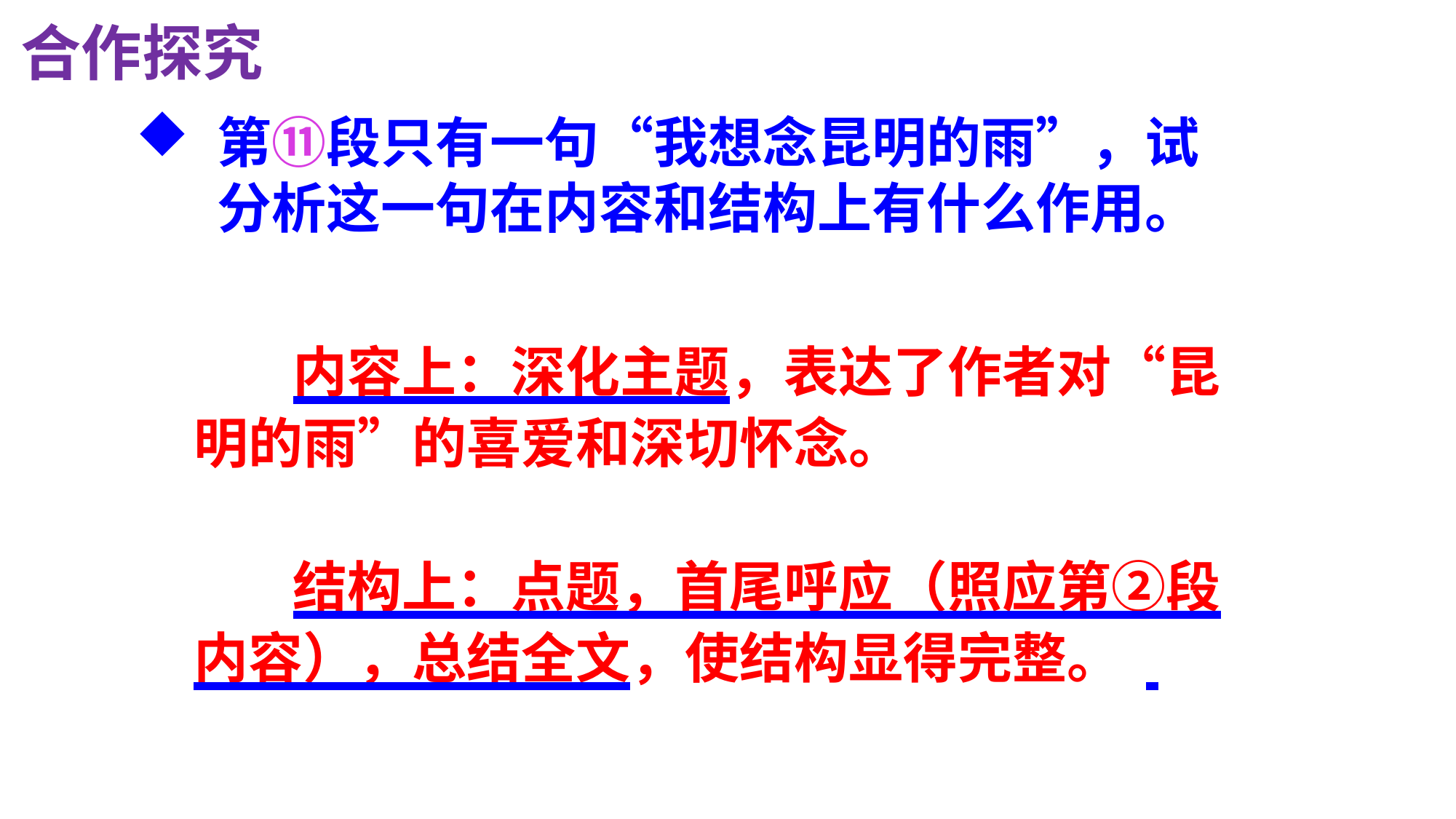

合作探究
第⑪段只有一句“我想念昆明的雨”，试分析这一句在内容和结构上有什么作用。
       内容上：深化主题，表达了作者对“昆明的雨”的喜爱和深切怀念。

       结构上：点题，首尾呼应（照应第②段内容），总结全文，使结构显得完整。